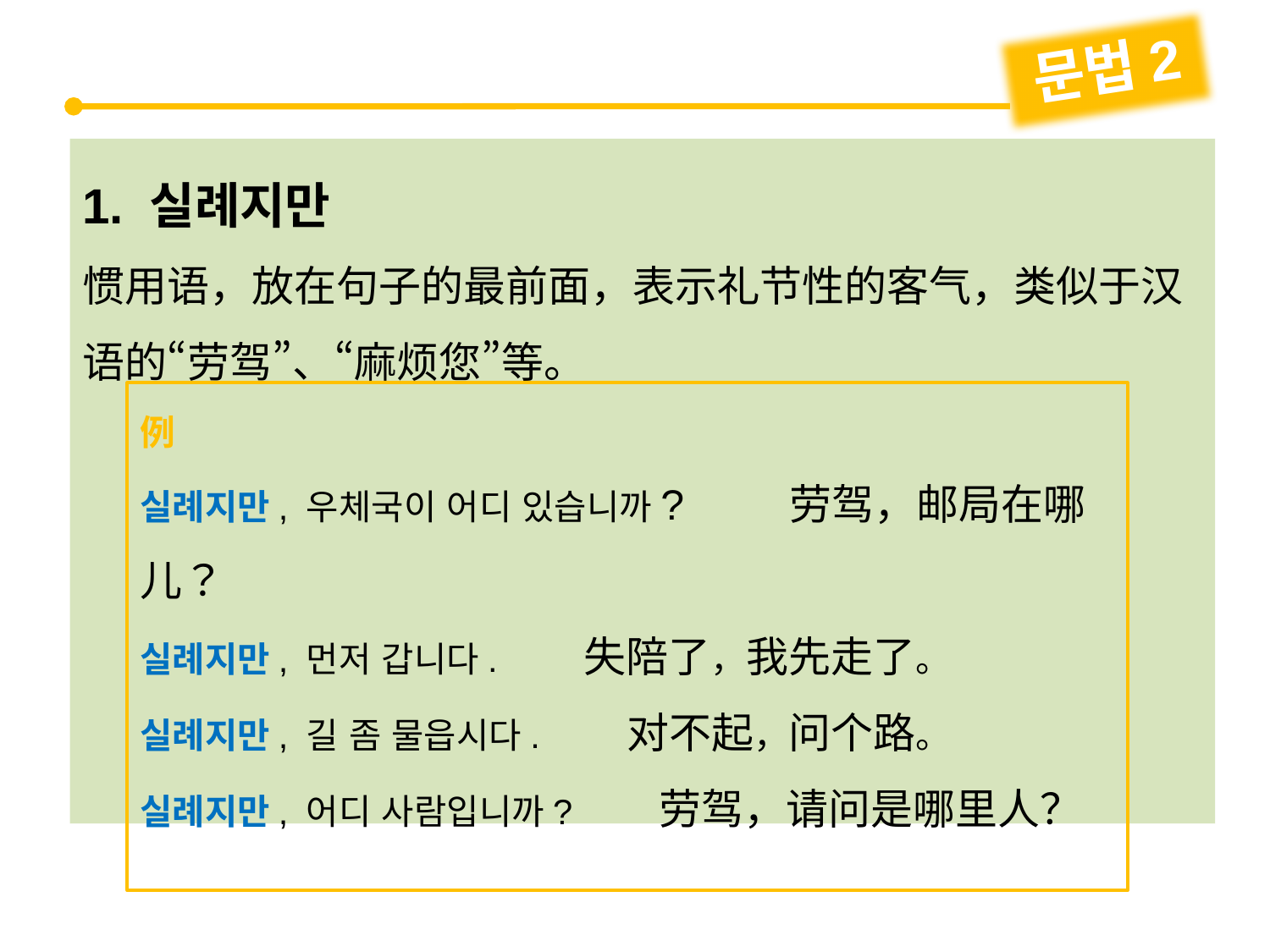

문법2
1. 실례지만
惯用语，放在句子的最前面，表示礼节性的客气，类似于汉语的“劳驾”、“麻烦您”等。

例
실례지만, 우체국이 어디 있습니까?        劳驾，邮局在哪儿？
실례지만, 먼저 갑니다.        失陪了，我先走了。
실례지만, 길 좀 물읍시다.        对不起，问个路。
실례지만, 어디 사람입니까?        劳驾，请问是哪里人？